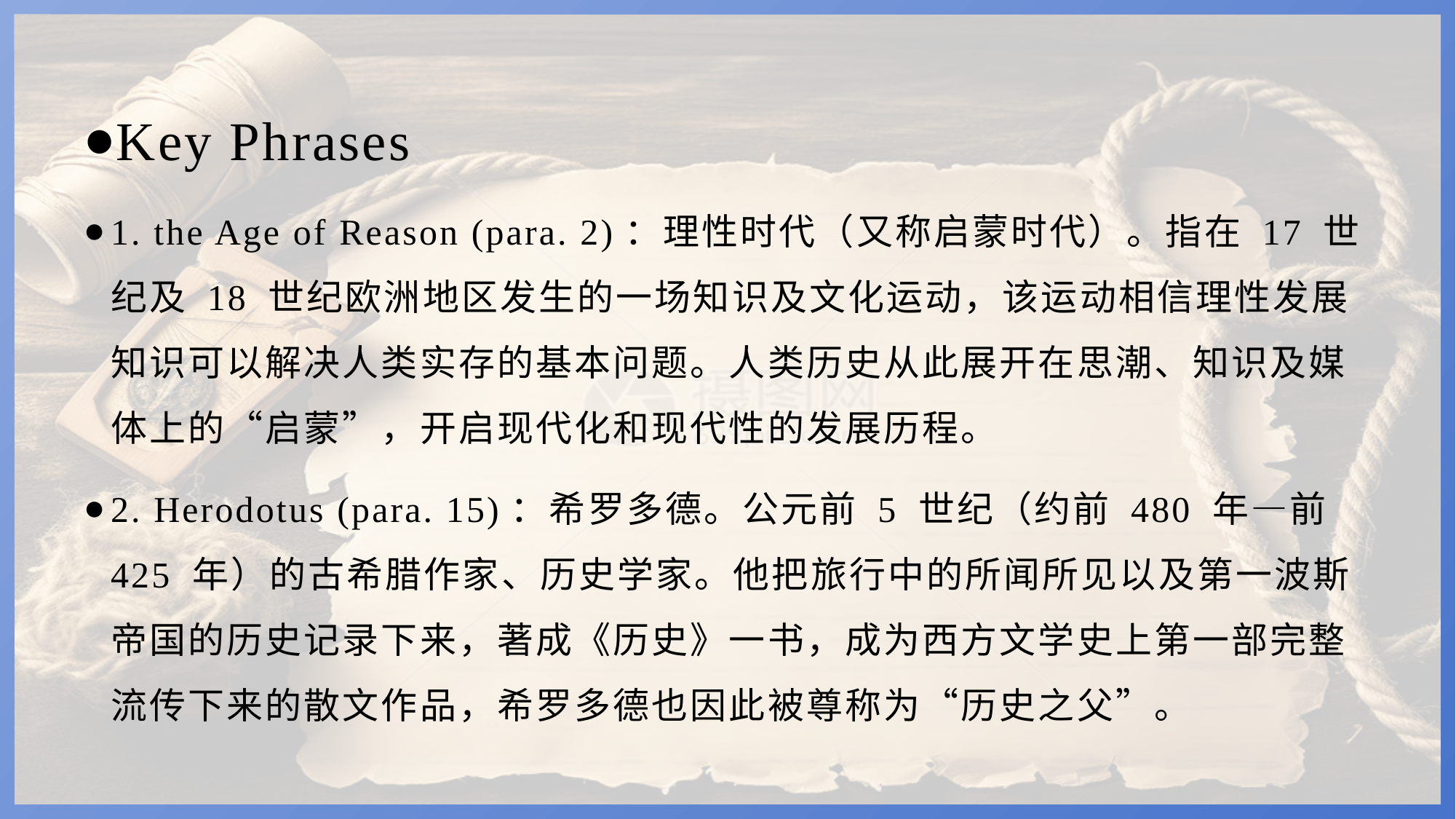

Key Phrases
1. the Age of Reason (para. 2)：理性时代（又称启蒙时代）。指在 17 世纪及 18 世纪欧洲地区发生的一场知识及文化运动，该运动相信理性发展知识可以解决人类实存的基本问题。人类历史从此展开在思潮、知识及媒体上的“启蒙”，开启现代化和现代性的发展历程。
2. Herodotus (para. 15)：希罗多德。公元前 5 世纪（约前 480 年—前 425 年）的古希腊作家、历史学家。他把旅行中的所闻所见以及第一波斯帝国的历史记录下来，著成《历史》一书，成为西方文学史上第一部完整流传下来的散文作品，希罗多德也因此被尊称为“历史之父”。